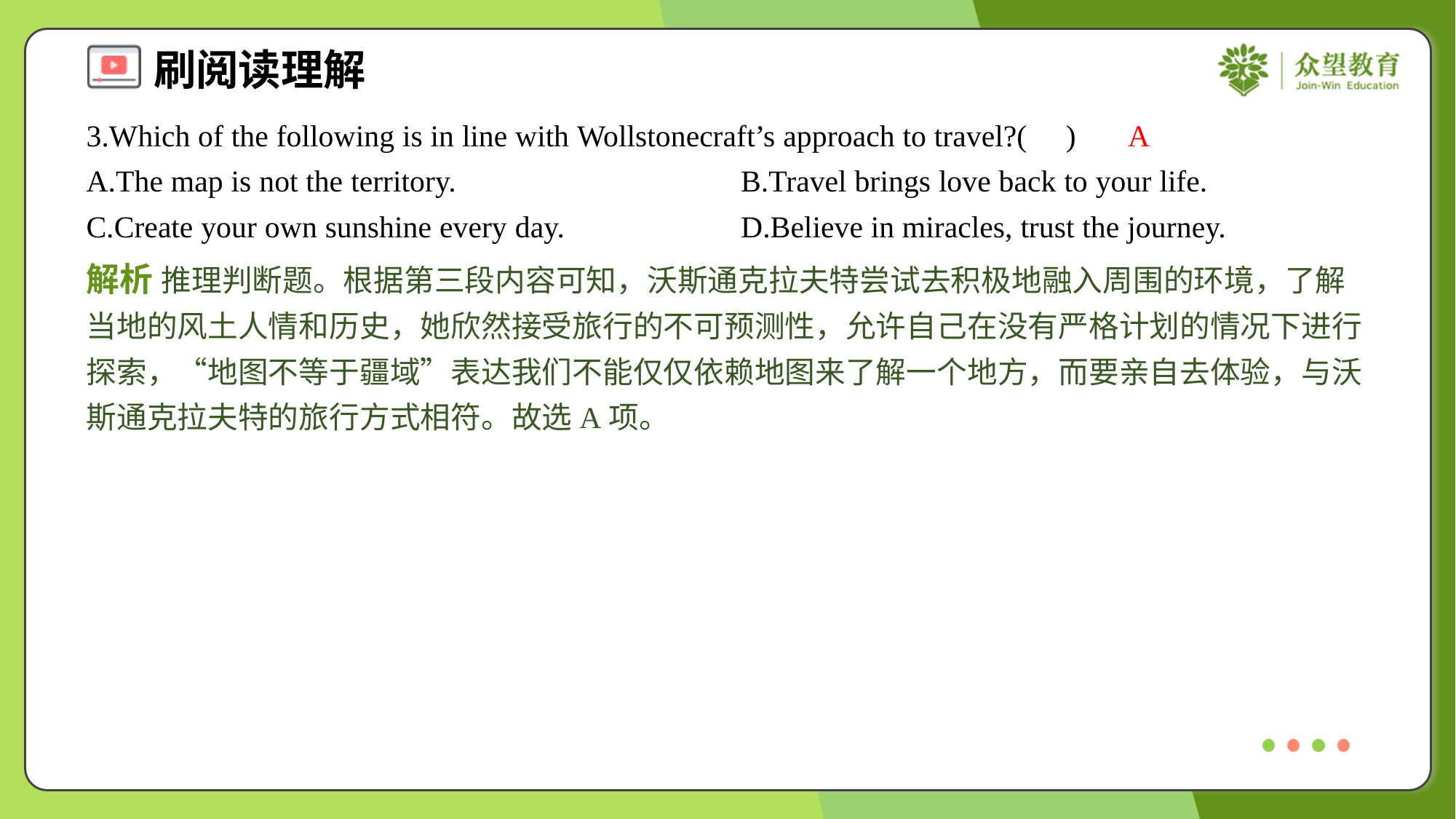

3.Which of the following is in line with Wollstonecraft’s approach to travel?(     )
A
A.The map is not the territory.	B.Travel brings love back to your life.
C.Create your own sunshine every day.	D.Believe in miracles, trust the journey.
解析 推理判断题。根据第三段内容可知，沃斯通克拉夫特尝试去积极地融入周围的环境，了解当地的风土人情和历史，她欣然接受旅行的不可预测性，允许自己在没有严格计划的情况下进行探索，“地图不等于疆域”表达我们不能仅仅依赖地图来了解一个地方，而要亲自去体验，与沃斯通克拉夫特的旅行方式相符。故选A项。